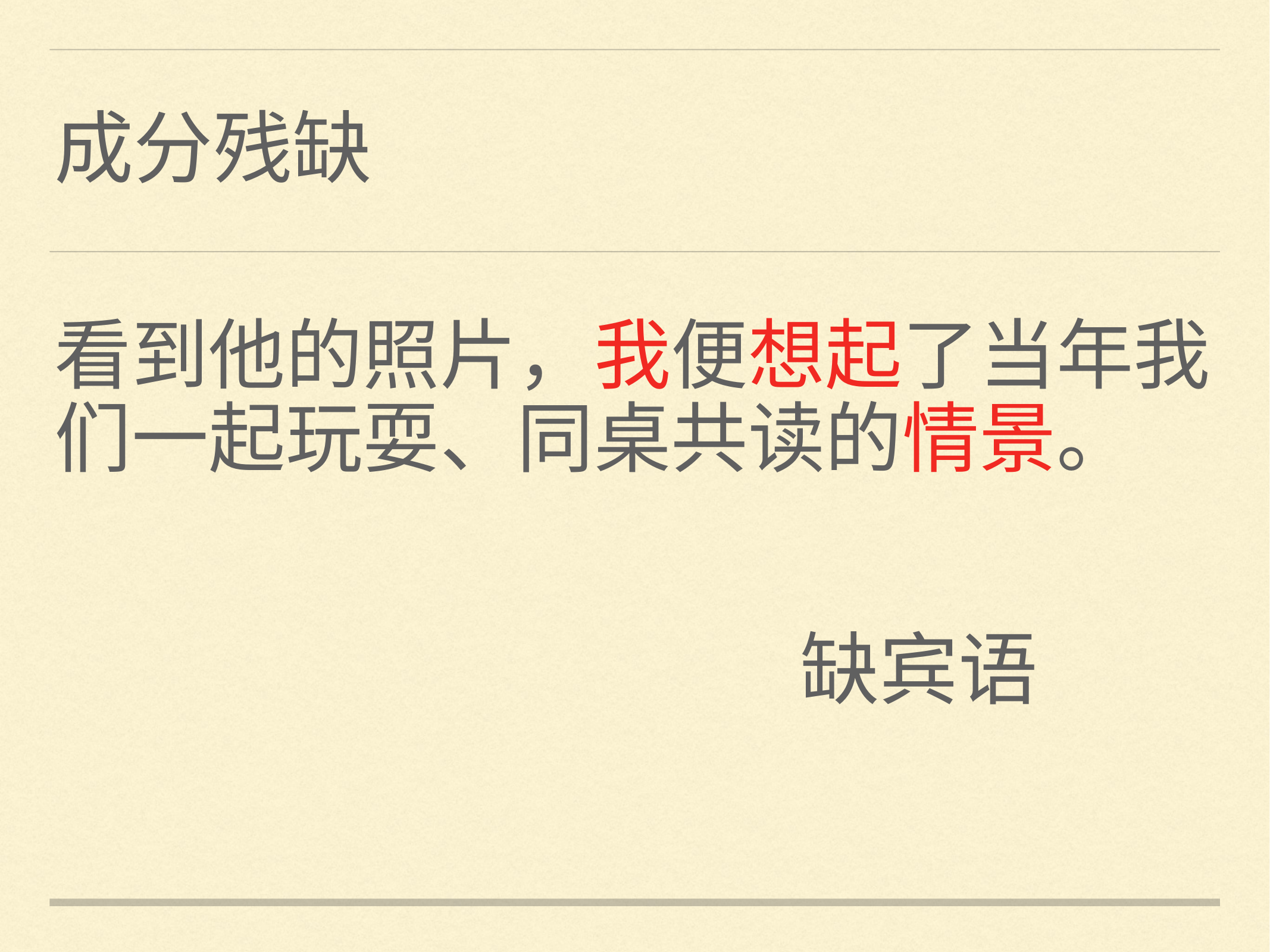

# 成分残缺
看到他的照片，我便想起了当年我们一起玩耍、同桌共读的情景。
缺宾语